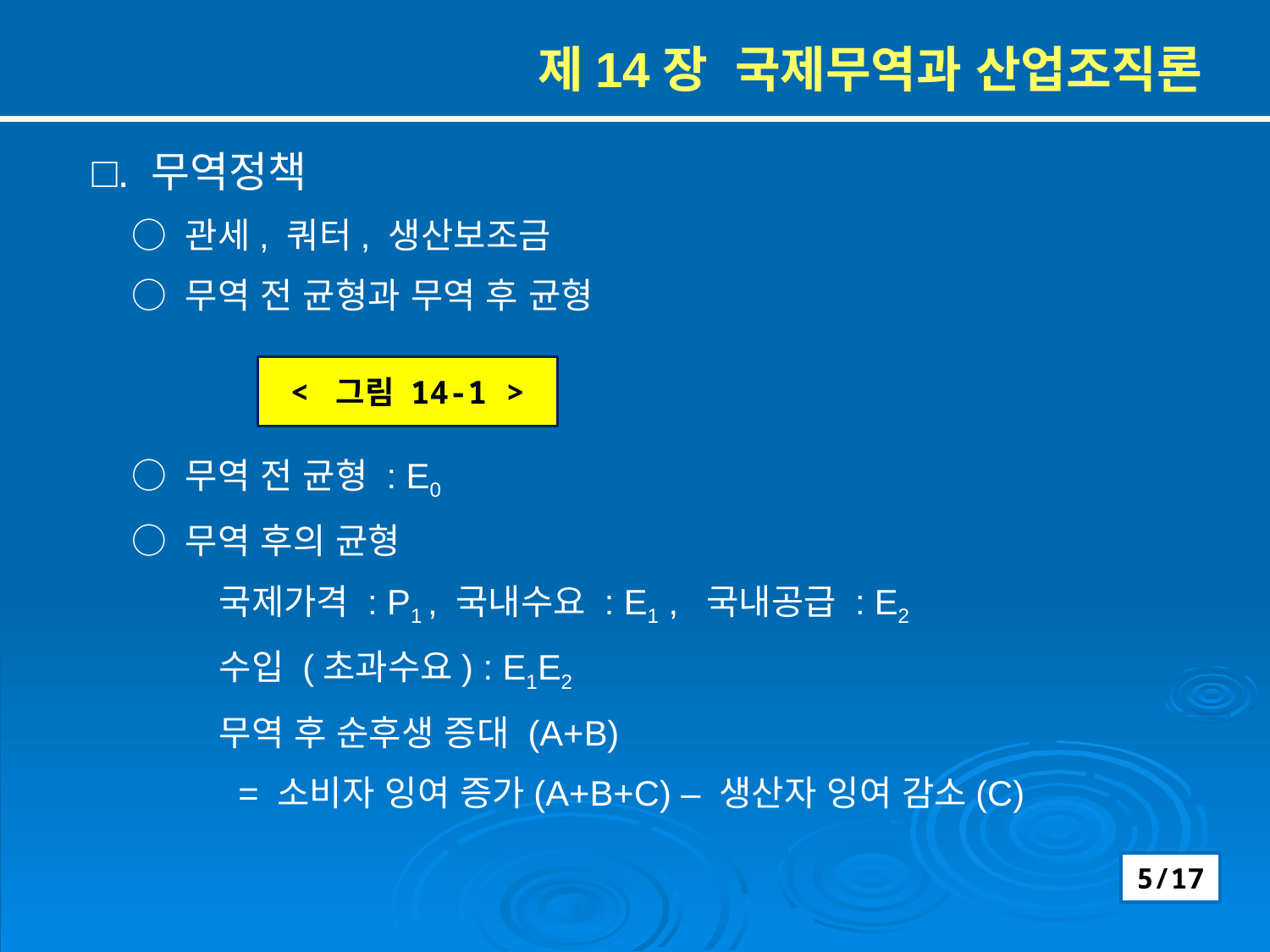

제14장  국제무역과 산업조직론

□. 무역정책
    ○ 관세, 쿼터, 생산보조금
    ○ 무역 전 균형과 무역 후 균형

    ○ 무역 전 균형 : E0
    ○ 무역 후의 균형
	국제가격 : P1 , 국내수요 : E1 ,  국내공급 : E2
	수입 (초과수요) : E1E2
	무역 후 순후생 증대 (A+B)
	  = 소비자 잉여 증가(A+B+C) – 생산자 잉여 감소(C)

< 그림 14-1 >
5/17